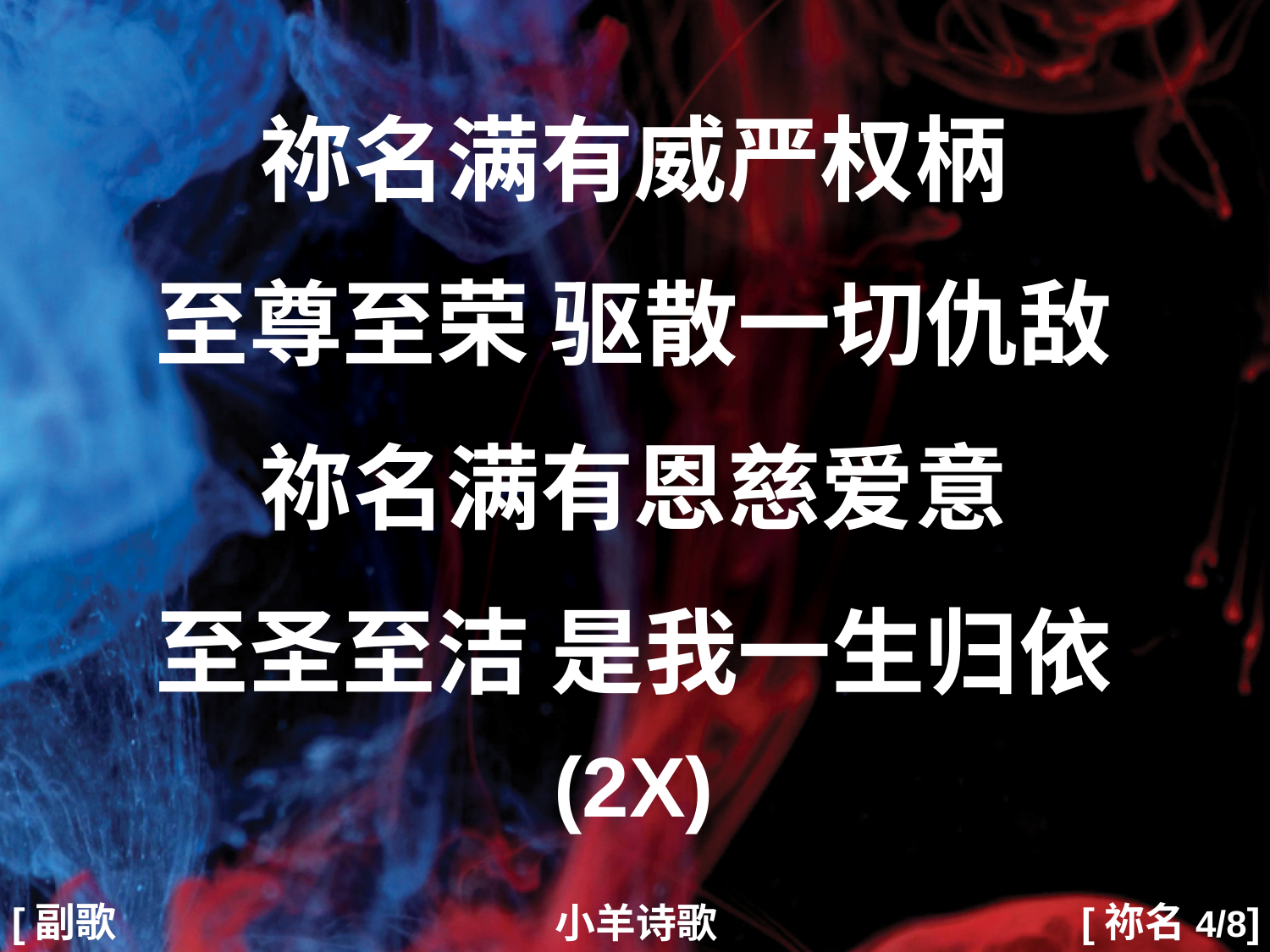

祢名满有威严权柄

至尊至荣 驱散一切仇敌

祢名满有恩慈爱意

至圣至洁 是我一生归依

(2X)
#

[副歌2X]
[祢名4/8]
小羊诗歌